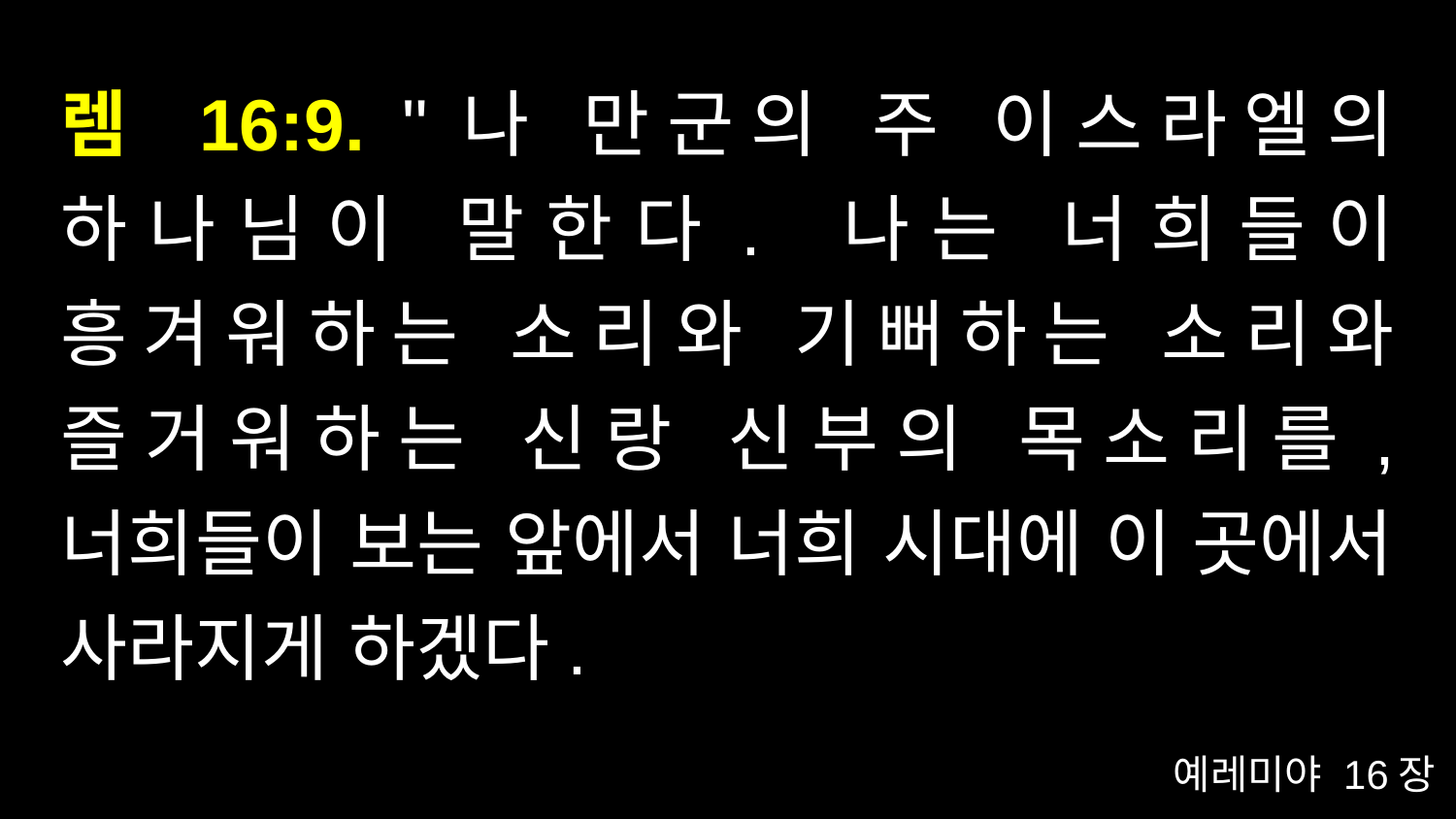

# 렘 16:9. "나 만군의 주 이스라엘의 하나님이 말한다. 나는 너희들이 흥겨워하는 소리와 기뻐하는 소리와 즐거워하는 신랑 신부의 목소리를, 너희들이 보는 앞에서 너희 시대에 이 곳에서 사라지게 하겠다.
예레미야 16장